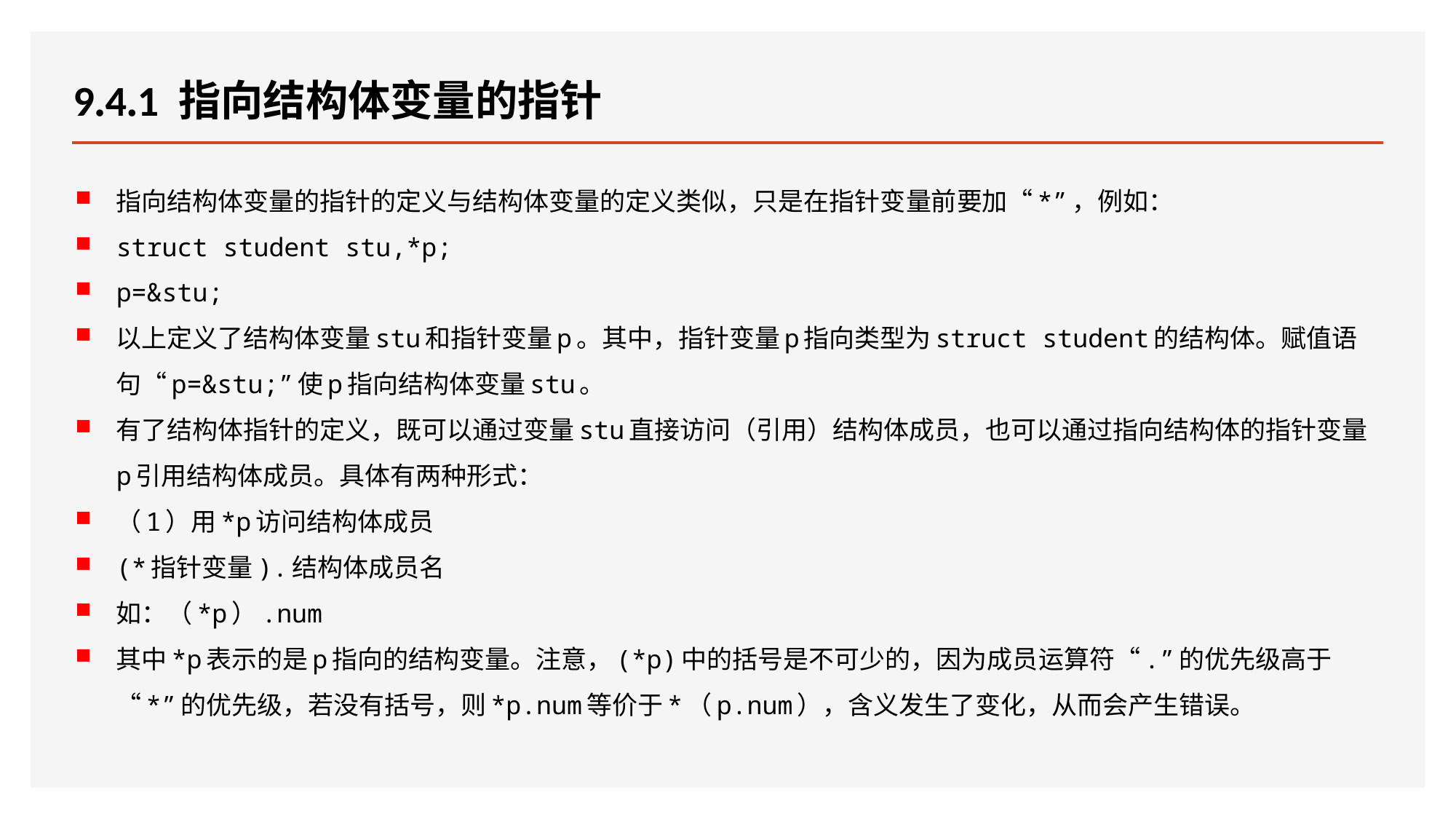

# 9.4.1 指向结构体变量的指针
指向结构体变量的指针的定义与结构体变量的定义类似，只是在指针变量前要加“*”，例如：
struct student stu,*p;
p=&stu;
以上定义了结构体变量stu和指针变量p。其中，指针变量p指向类型为struct student的结构体。赋值语句“p=&stu;”使p指向结构体变量stu。
有了结构体指针的定义，既可以通过变量stu直接访问（引用）结构体成员，也可以通过指向结构体的指针变量p引用结构体成员。具体有两种形式：
（1）用*p访问结构体成员
(*指针变量).结构体成员名
如：（*p）.num
其中*p表示的是p指向的结构变量。注意，(*p)中的括号是不可少的，因为成员运算符“.”的优先级高于“*”的优先级，若没有括号，则*p.num等价于*（p.num），含义发生了变化，从而会产生错误。